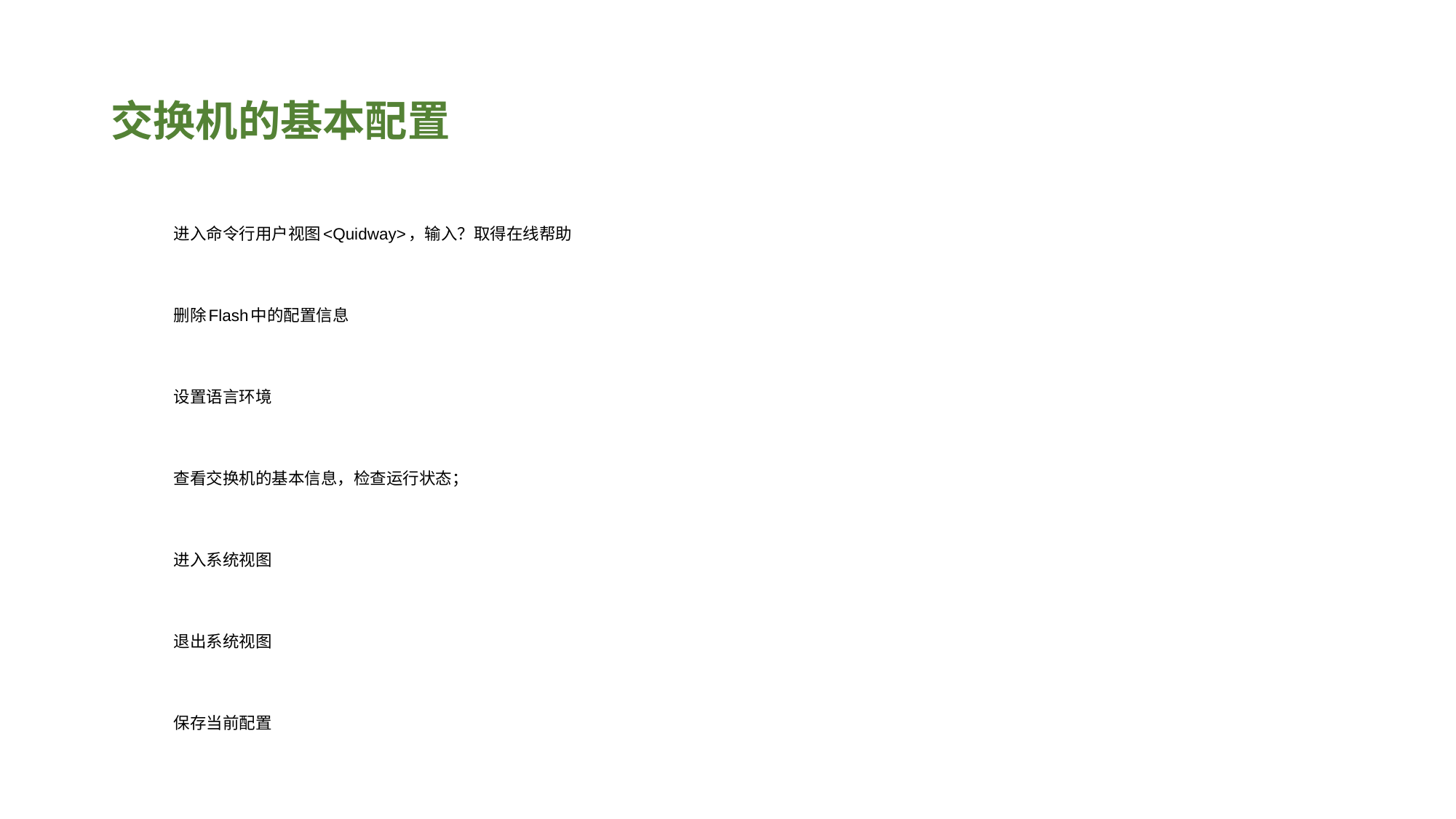

# 交换机的基本配置
进入命令行用户视图<Quidway>，输入？取得在线帮助
删除Flash中的配置信息
设置语言环境
查看交换机的基本信息，检查运行状态；
进入系统视图
退出系统视图
保存当前配置